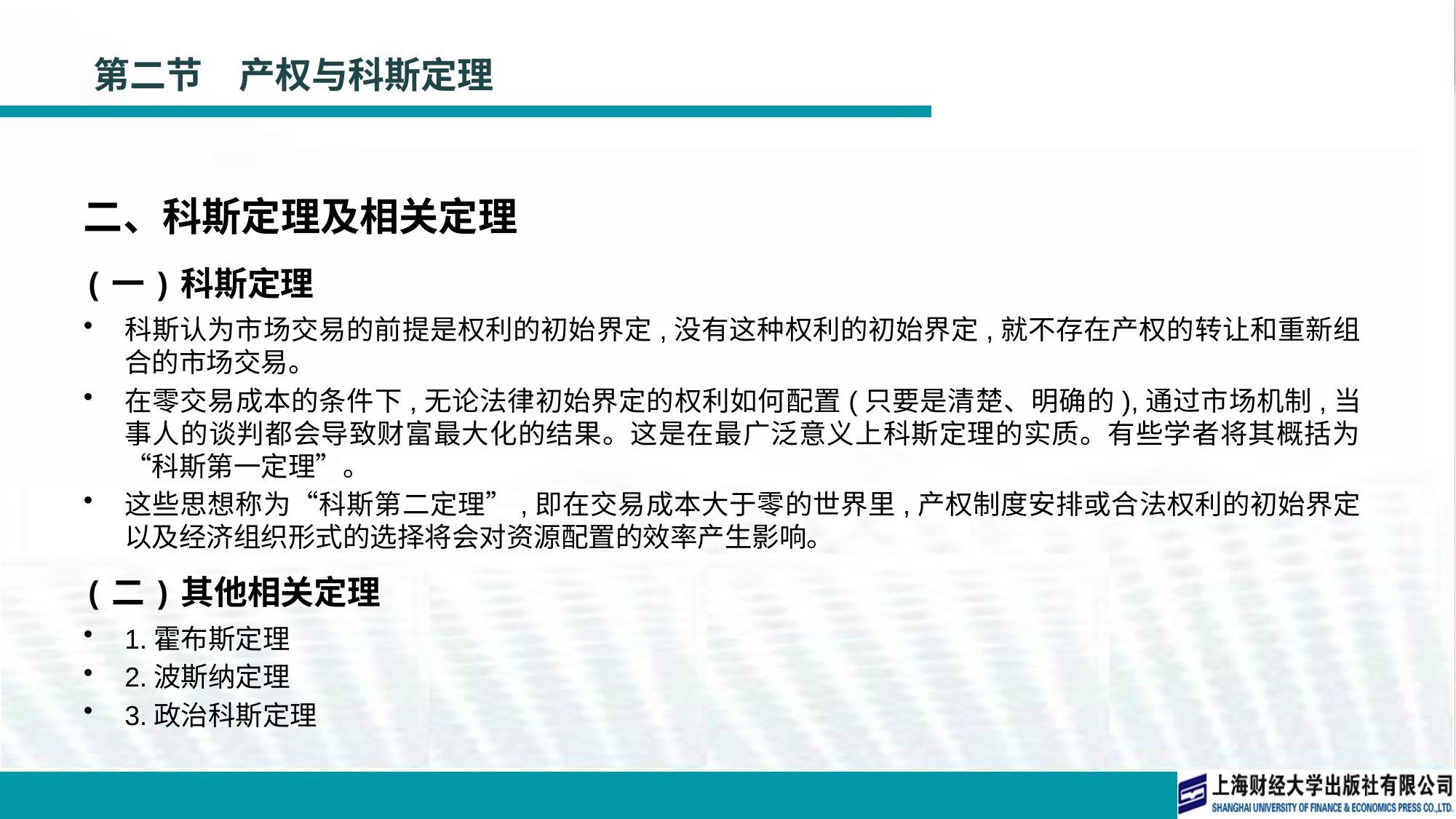

# 第二节　产权与科斯定理
二、科斯定理及相关定理
(一)科斯定理
科斯认为市场交易的前提是权利的初始界定,没有这种权利的初始界定,就不存在产权的转让和重新组合的市场交易。
在零交易成本的条件下,无论法律初始界定的权利如何配置(只要是清楚、明确的),通过市场机制,当事人的谈判都会导致财富最大化的结果。这是在最广泛意义上科斯定理的实质。有些学者将其概括为“科斯第一定理”。
这些思想称为“科斯第二定理”,即在交易成本大于零的世界里,产权制度安排或合法权利的初始界定以及经济组织形式的选择将会对资源配置的效率产生影响。
(二)其他相关定理
1.霍布斯定理
2.波斯纳定理
3.政治科斯定理